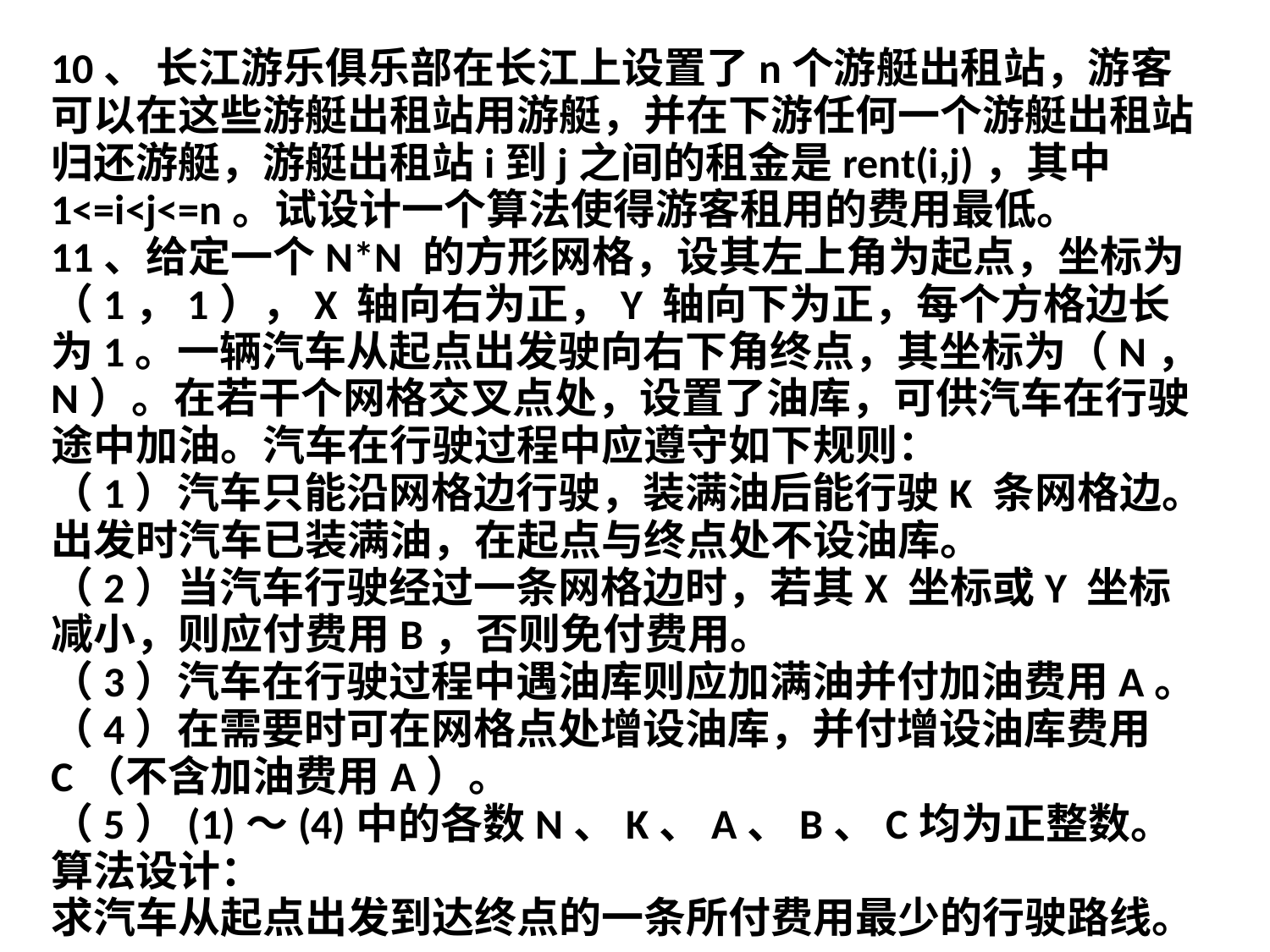

10、 长江游乐俱乐部在长江上设置了n个游艇出租站，游客可以在这些游艇出租站用游艇，并在下游任何一个游艇出租站归还游艇，游艇出租站i到j之间的租金是rent(i,j)，其中1<=i<j<=n。试设计一个算法使得游客租用的费用最低。
11、给定一个N*N 的方形网格，设其左上角为起点，坐标为（1，1），X 轴向右为正，Y 轴向下为正，每个方格边长为1。一辆汽车从起点出发驶向右下角终点，其坐标为（N，N）。在若干个网格交叉点处，设置了油库，可供汽车在行驶途中加油。汽车在行驶过程中应遵守如下规则：
（1）汽车只能沿网格边行驶，装满油后能行驶K 条网格边。出发时汽车已装满油，在起点与终点处不设油库。
（2）当汽车行驶经过一条网格边时，若其X 坐标或Y 坐标减小，则应付费用B，否则免付费用。
（3）汽车在行驶过程中遇油库则应加满油并付加油费用A。
（4）在需要时可在网格点处增设油库，并付增设油库费用C（不含加油费用A）。
（5）(1)～(4)中的各数N、K、A、B、C均为正整数。
算法设计：
求汽车从起点出发到达终点的一条所付费用最少的行驶路线。